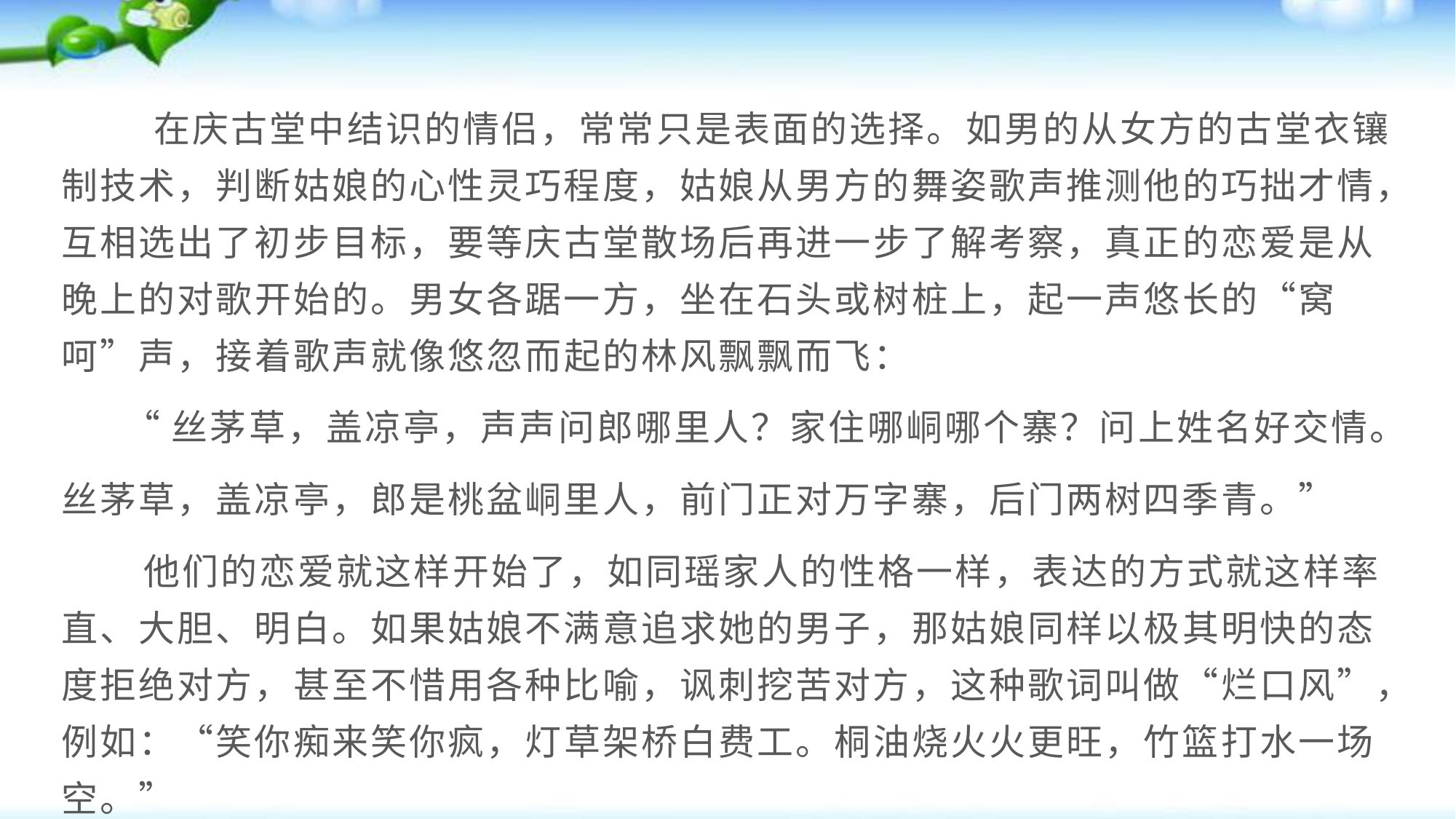

在庆古堂中结识的情侣，常常只是表面的选择。如男的从女方的古堂衣镶制技术，判断姑娘的心性灵巧程度，姑娘从男方的舞姿歌声推测他的巧拙才情，互相选出了初步目标，要等庆古堂散场后再进一步了解考察，真正的恋爱是从晚上的对歌开始的。男女各踞一方，坐在石头或树桩上，起一声悠长的“窝呵”声，接着歌声就像悠忽而起的林风飘飘而飞：
      “丝茅草，盖凉亭，声声问郎哪里人？家住哪峒哪个寨？问上姓名好交情。
丝茅草，盖凉亭，郎是桃盆峒里人，前门正对万字寨，后门两树四季青。”
       他们的恋爱就这样开始了，如同瑶家人的性格一样，表达的方式就这样率直、大胆、明白。如果姑娘不满意追求她的男子，那姑娘同样以极其明快的态度拒绝对方，甚至不惜用各种比喻，讽刺挖苦对方，这种歌词叫做“烂口风”，例如：“笑你痴来笑你疯，灯草架桥白费工。桐油烧火火更旺，竹篮打水一场空。”